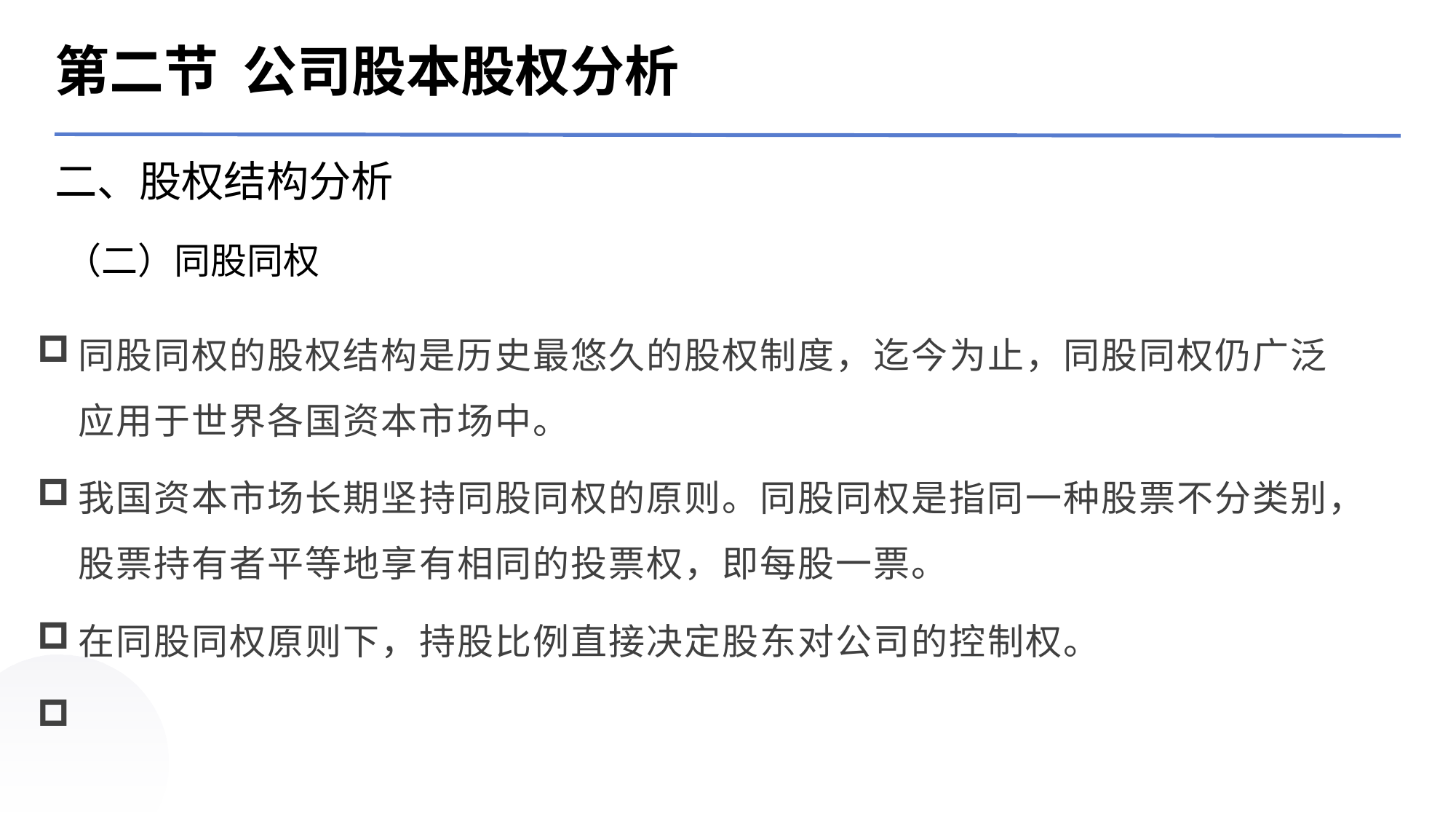

第二节  公司股本股权分析
二、股权结构分析

（二）同股同权
同股同权的股权结构是历史最悠久的股权制度，迄今为止，同股同权仍广泛应用于世界各国资本市场中。
我国资本市场长期坚持同股同权的原则。同股同权是指同一种股票不分类别，股票持有者平等地享有相同的投票权，即每股一票。
在同股同权原则下，持股比例直接决定股东对公司的控制权。

24